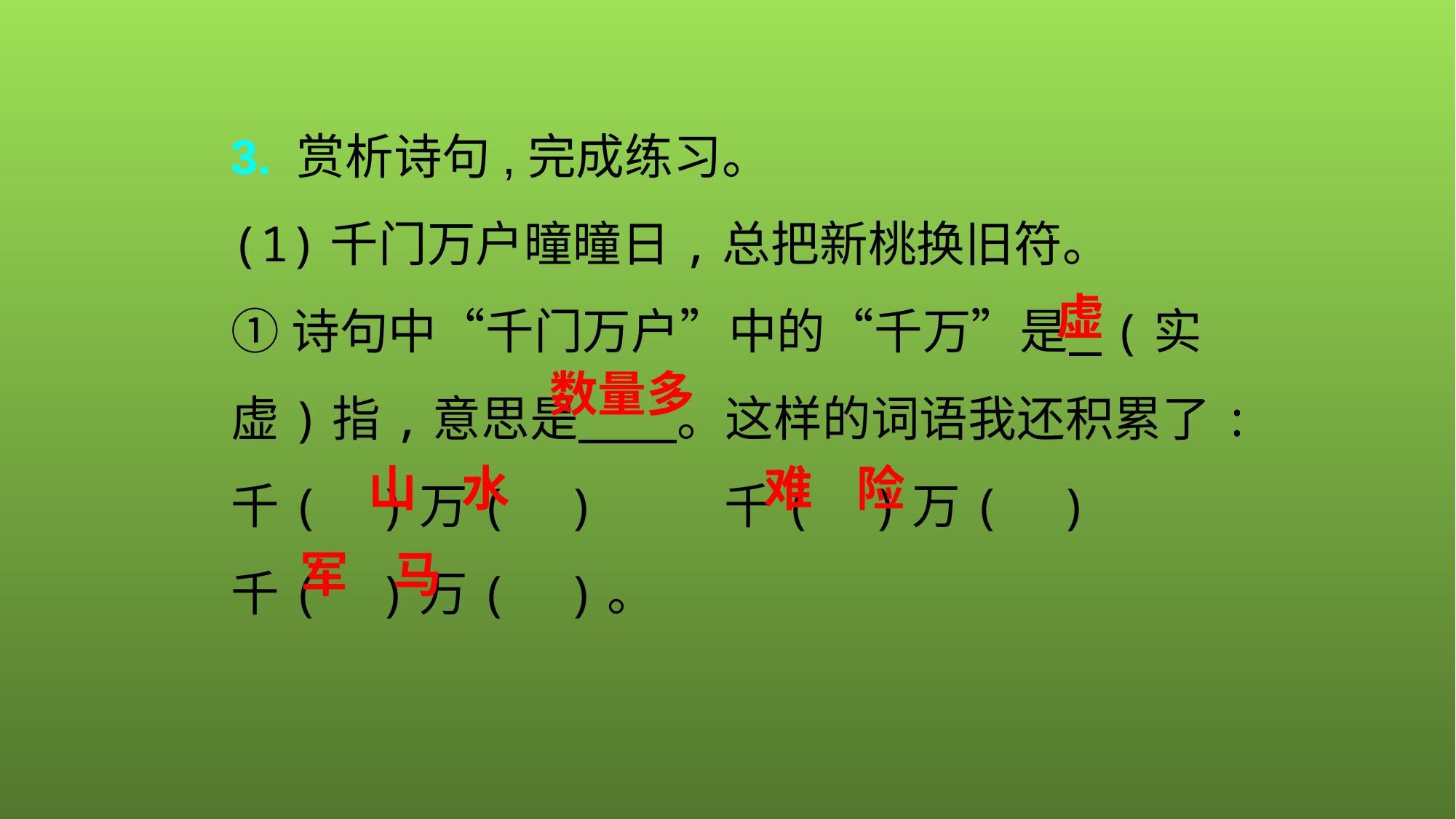

3. 赏析诗句,完成练习。
(1)千门万户曈曈日,总把新桃换旧符。
①诗句中“千门万户”中的“千万”是   (实 虚)指,意思是         。这样的词语我还积累了:千(  )万(  )    千(  )万(  )
千(  )万(  )。
虚
数量多
山    水
难    险
军    马